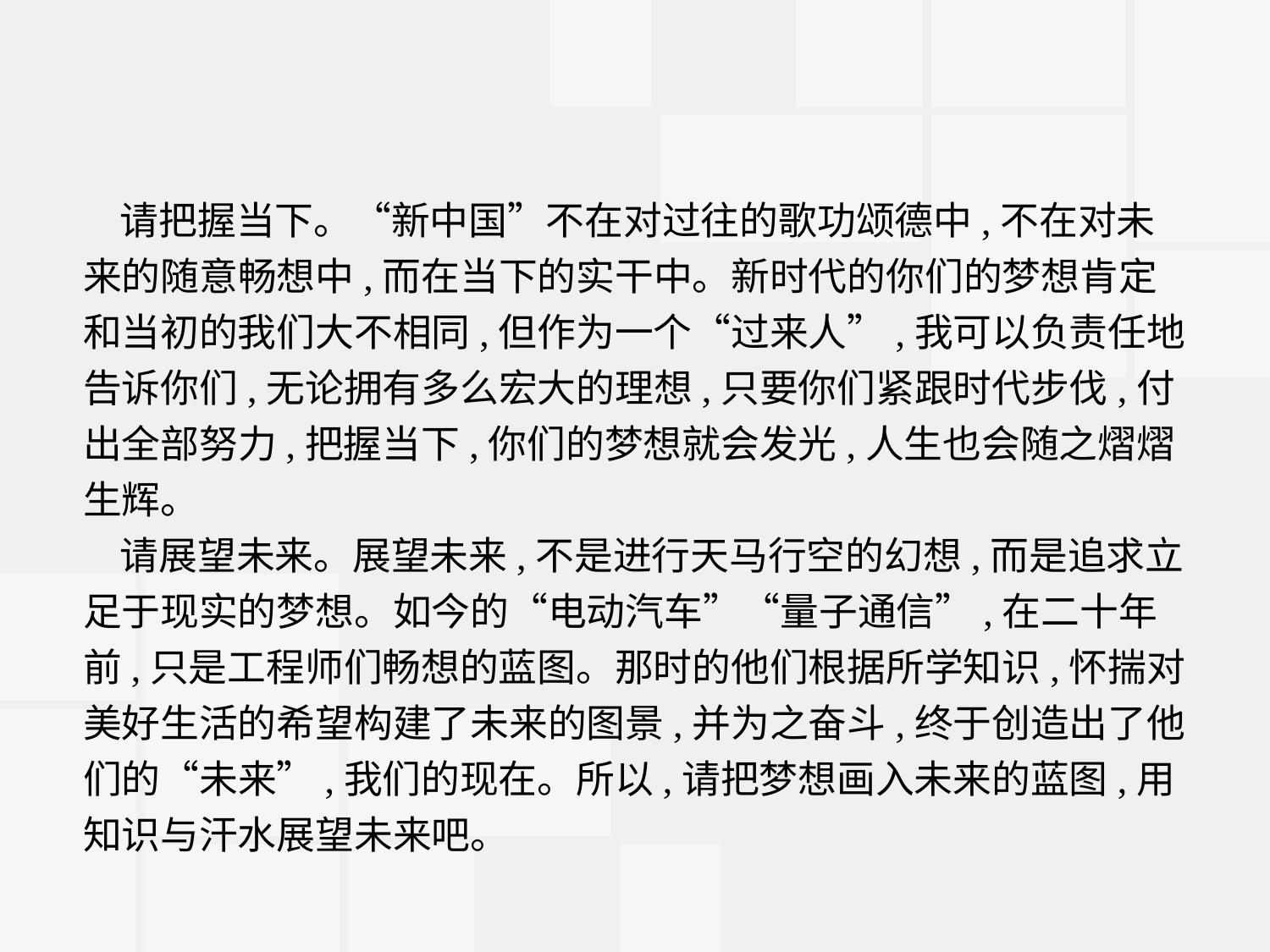

请把握当下。“新中国”不在对过往的歌功颂德中,不在对未来的随意畅想中,而在当下的实干中。新时代的你们的梦想肯定和当初的我们大不相同,但作为一个“过来人”,我可以负责任地告诉你们,无论拥有多么宏大的理想,只要你们紧跟时代步伐,付出全部努力,把握当下,你们的梦想就会发光,人生也会随之熠熠生辉。
请展望未来。展望未来,不是进行天马行空的幻想,而是追求立足于现实的梦想。如今的“电动汽车”“量子通信”,在二十年前,只是工程师们畅想的蓝图。那时的他们根据所学知识,怀揣对美好生活的希望构建了未来的图景,并为之奋斗,终于创造出了他们的“未来”,我们的现在。所以,请把梦想画入未来的蓝图,用知识与汗水展望未来吧。